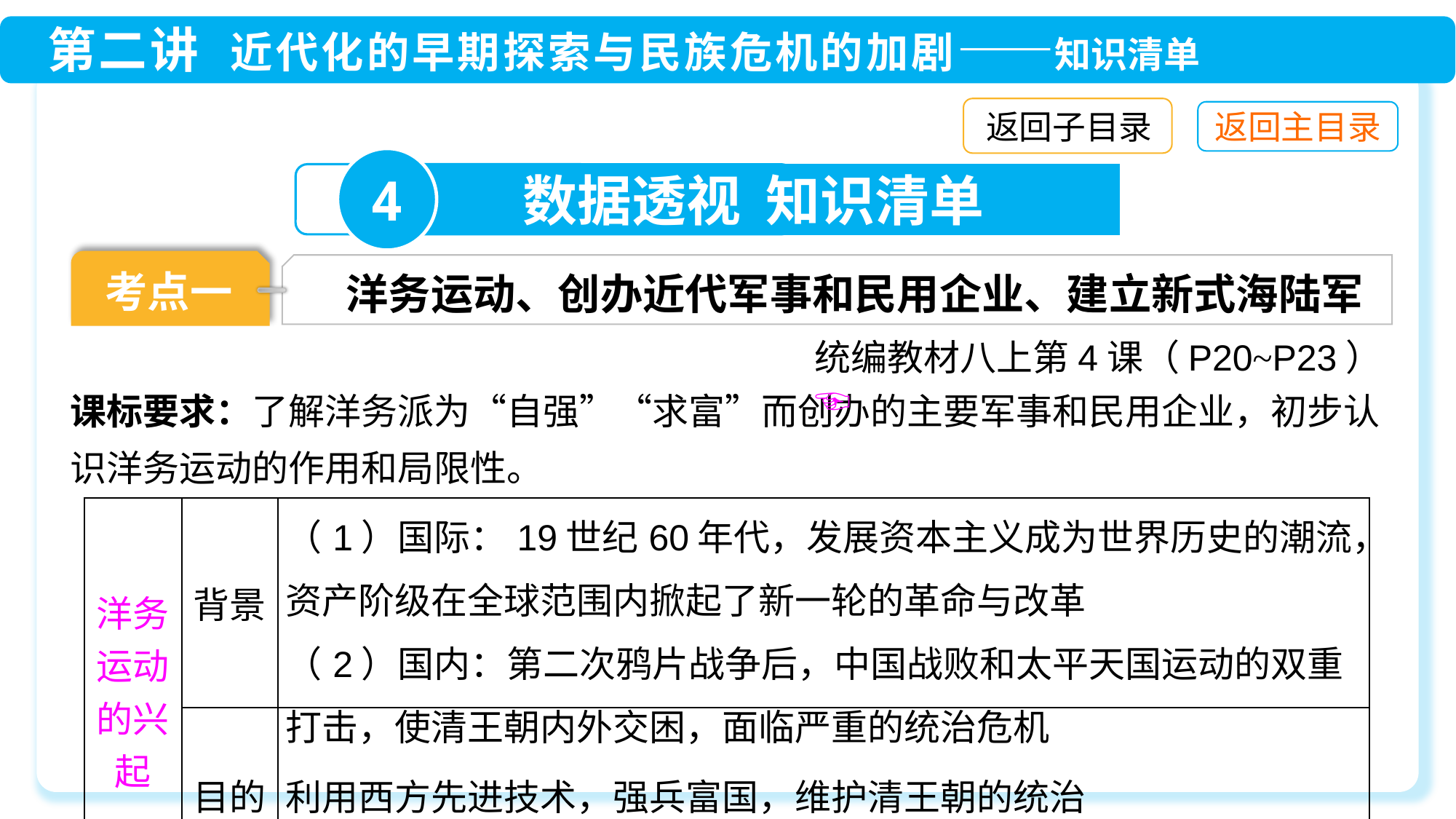

返回子目录
4

数据透视  知识清单
考点一
洋务运动、创办近代军事和民用企业、建立新式海陆军

统编教材八上第4课（P20~P23）☜
课标要求：了解洋务派为“自强”“求富”而创办的主要军事和民用企业，初步认识洋务运动的作用和局限性。
| 洋务运动的兴起 | 背景 | （1）国际：19世纪60年代，发展资本主义成为世界历史的潮流，资产阶级在全球范围内掀起了新一轮的革命与改革 （2）国内：第二次鸦片战争后，中国战败和太平天国运动的双重打击，使清王朝内外交困，面临严重的统治危机 |
| --- | --- | --- |
|  | 目的 | 利用西方先进技术，强兵富国，维护清王朝的统治 |